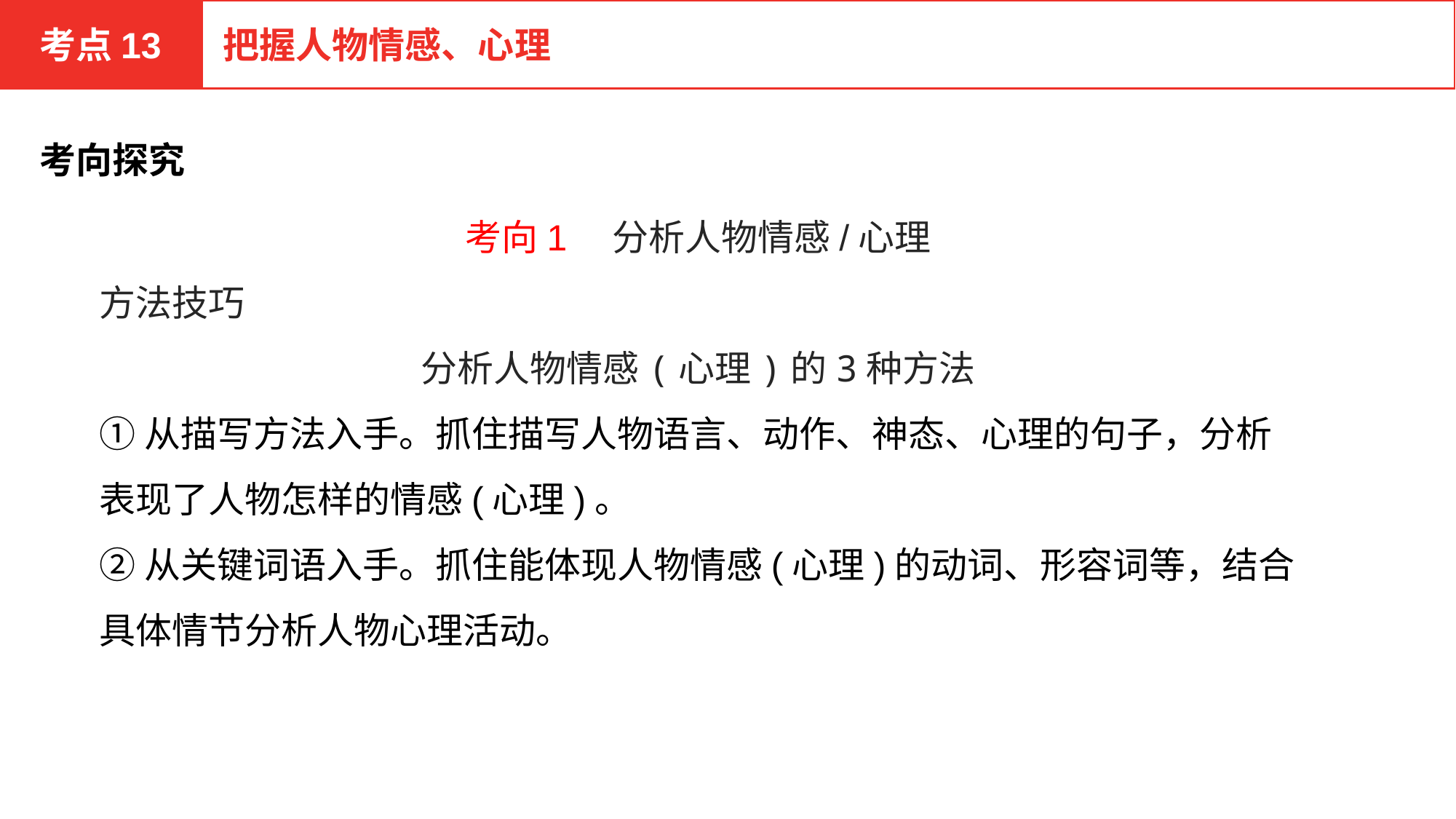

考点13
把握人物情感、心理
考向探究
考向1　分析人物情感/心理
方法技巧
分析人物情感(心理)的3种方法
①从描写方法入手。抓住描写人物语言、动作、神态、心理的句子，分析表现了人物怎样的情感(心理)。
②从关键词语入手。抓住能体现人物情感(心理)的动词、形容词等，结合具体情节分析人物心理活动。